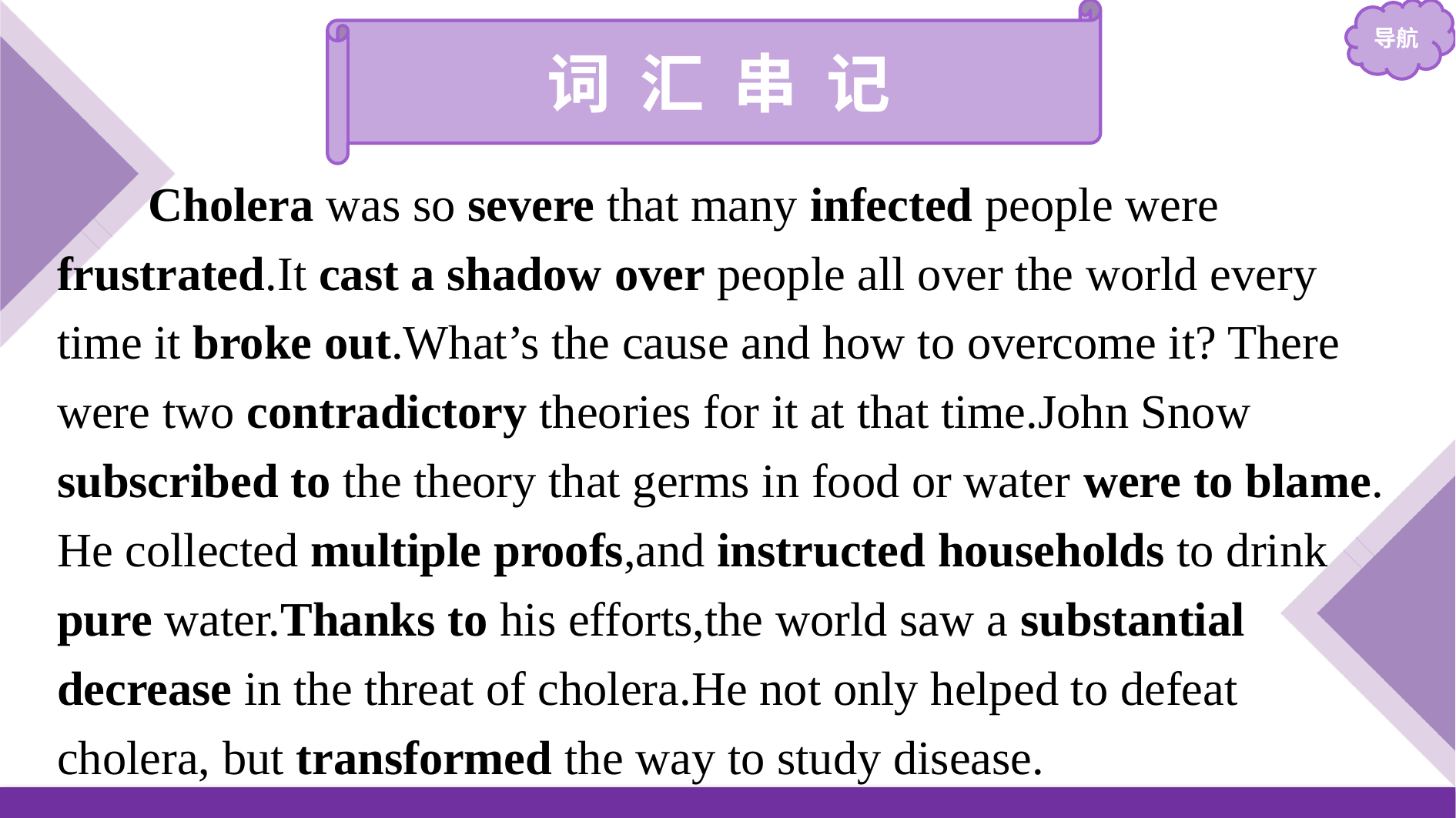

词  汇  串  记
Cholera was so severe that many infected people were frustrated.It cast a shadow over people all over the world every time it broke out.What’s the cause and how to overcome it? There were two contradictory theories for it at that time.John Snow subscribed to the theory that germs in food or water were to blame. He collected multiple proofs,and instructed households to drink pure water.Thanks to his efforts,the world saw a substantial decrease in the threat of cholera.He not only helped to defeat cholera, but transformed the way to study disease.